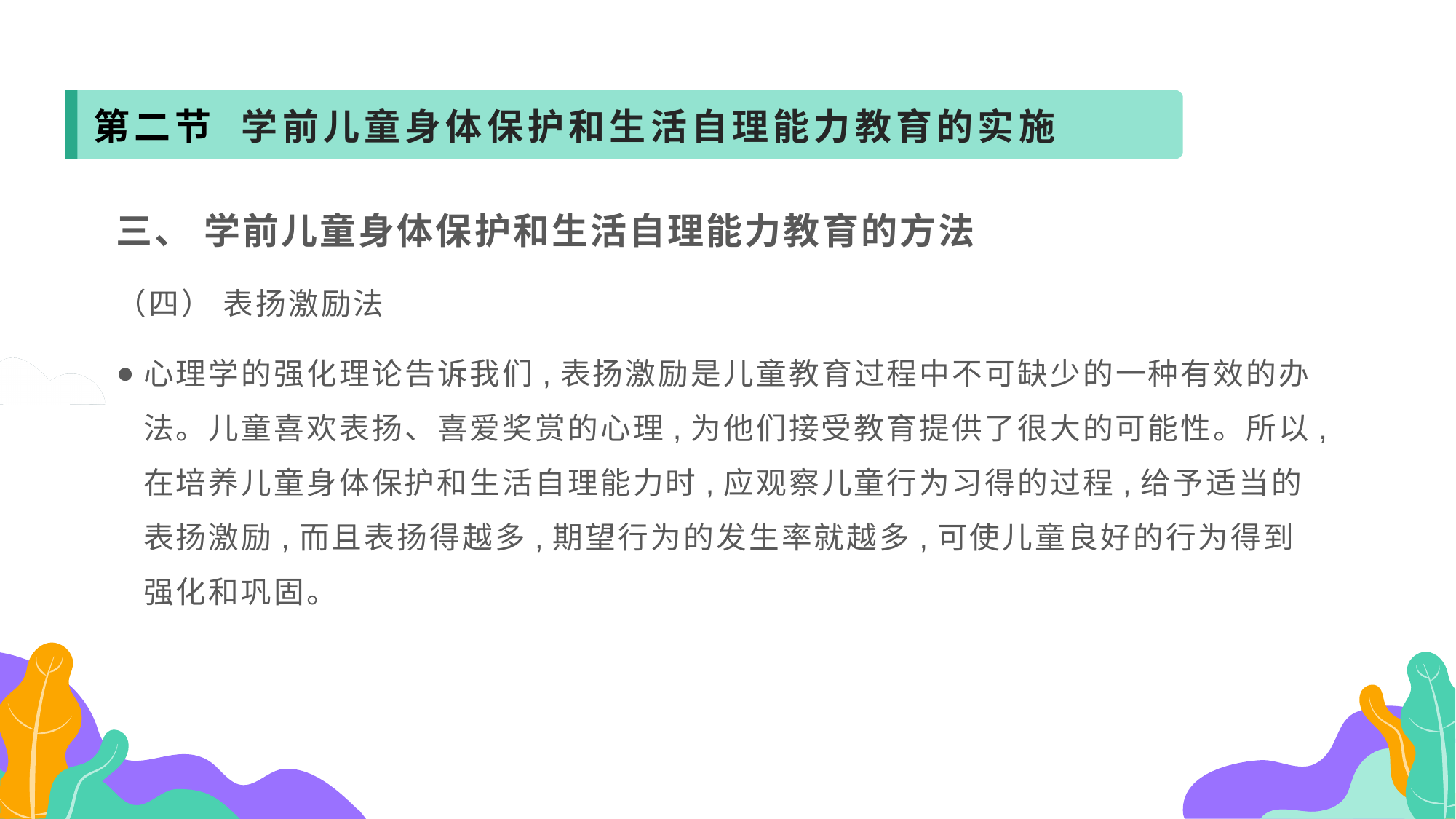

第二节  学前儿童身体保护和生活自理能力教育的实施
三、 学前儿童身体保护和生活自理能力教育的方法
（四） 表扬激励法
心理学的强化理论告诉我们,表扬激励是儿童教育过程中不可缺少的一种有效的办法。儿童喜欢表扬、喜爱奖赏的心理,为他们接受教育提供了很大的可能性。所以,在培养儿童身体保护和生活自理能力时,应观察儿童行为习得的过程,给予适当的表扬激励,而且表扬得越多,期望行为的发生率就越多,可使儿童良好的行为得到强化和巩固。